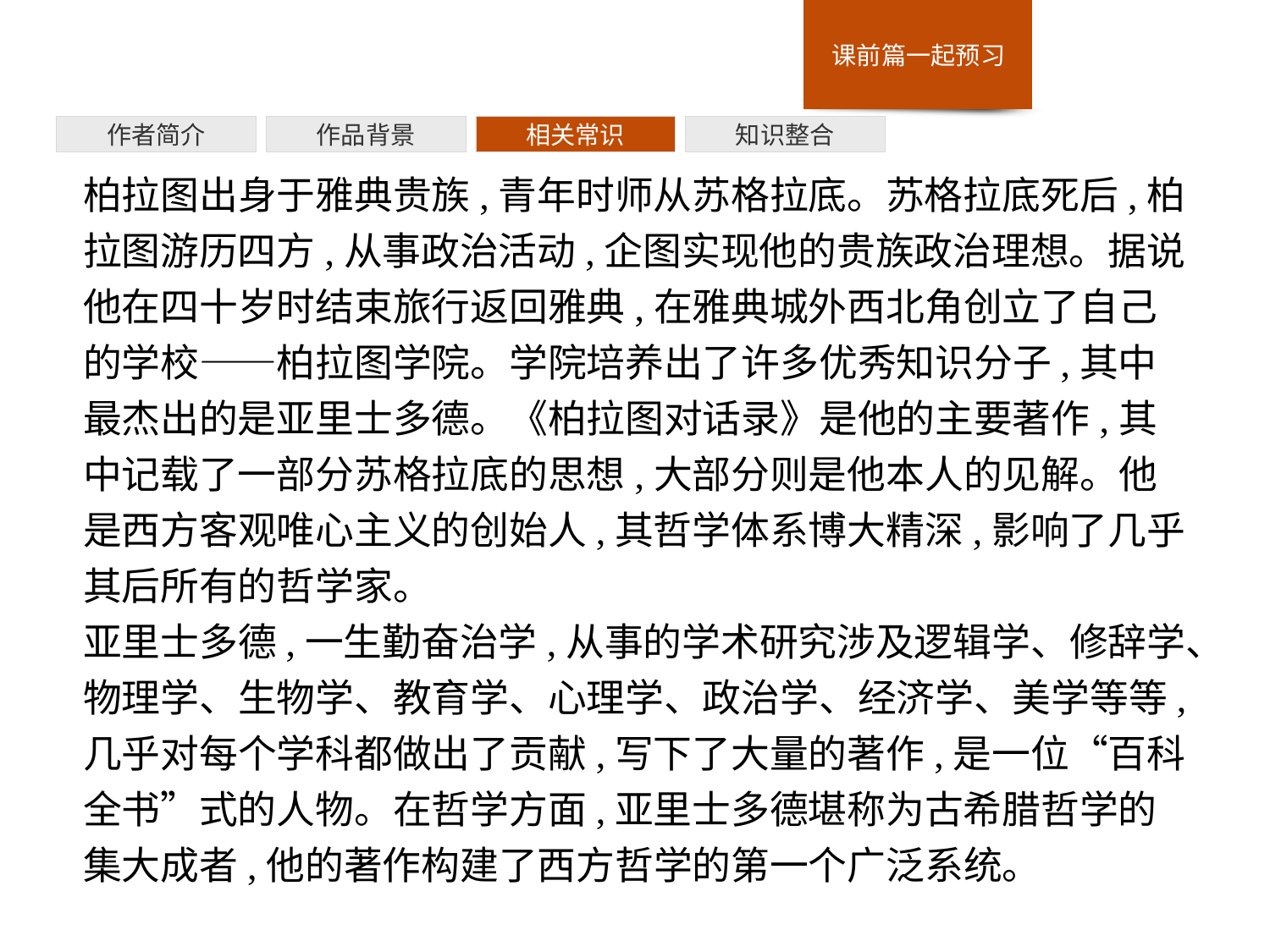

作者简介
作品背景
相关常识
知识整合
柏拉图出身于雅典贵族,青年时师从苏格拉底。苏格拉底死后,柏拉图游历四方,从事政治活动,企图实现他的贵族政治理想。据说他在四十岁时结束旅行返回雅典,在雅典城外西北角创立了自己的学校——柏拉图学院。学院培养出了许多优秀知识分子,其中最杰出的是亚里士多德。《柏拉图对话录》是他的主要著作,其中记载了一部分苏格拉底的思想,大部分则是他本人的见解。他是西方客观唯心主义的创始人,其哲学体系博大精深,影响了几乎其后所有的哲学家。
亚里士多德,一生勤奋治学,从事的学术研究涉及逻辑学、修辞学、物理学、生物学、教育学、心理学、政治学、经济学、美学等等,几乎对每个学科都做出了贡献,写下了大量的著作,是一位“百科全书”式的人物。在哲学方面,亚里士多德堪称为古希腊哲学的集大成者,他的著作构建了西方哲学的第一个广泛系统。